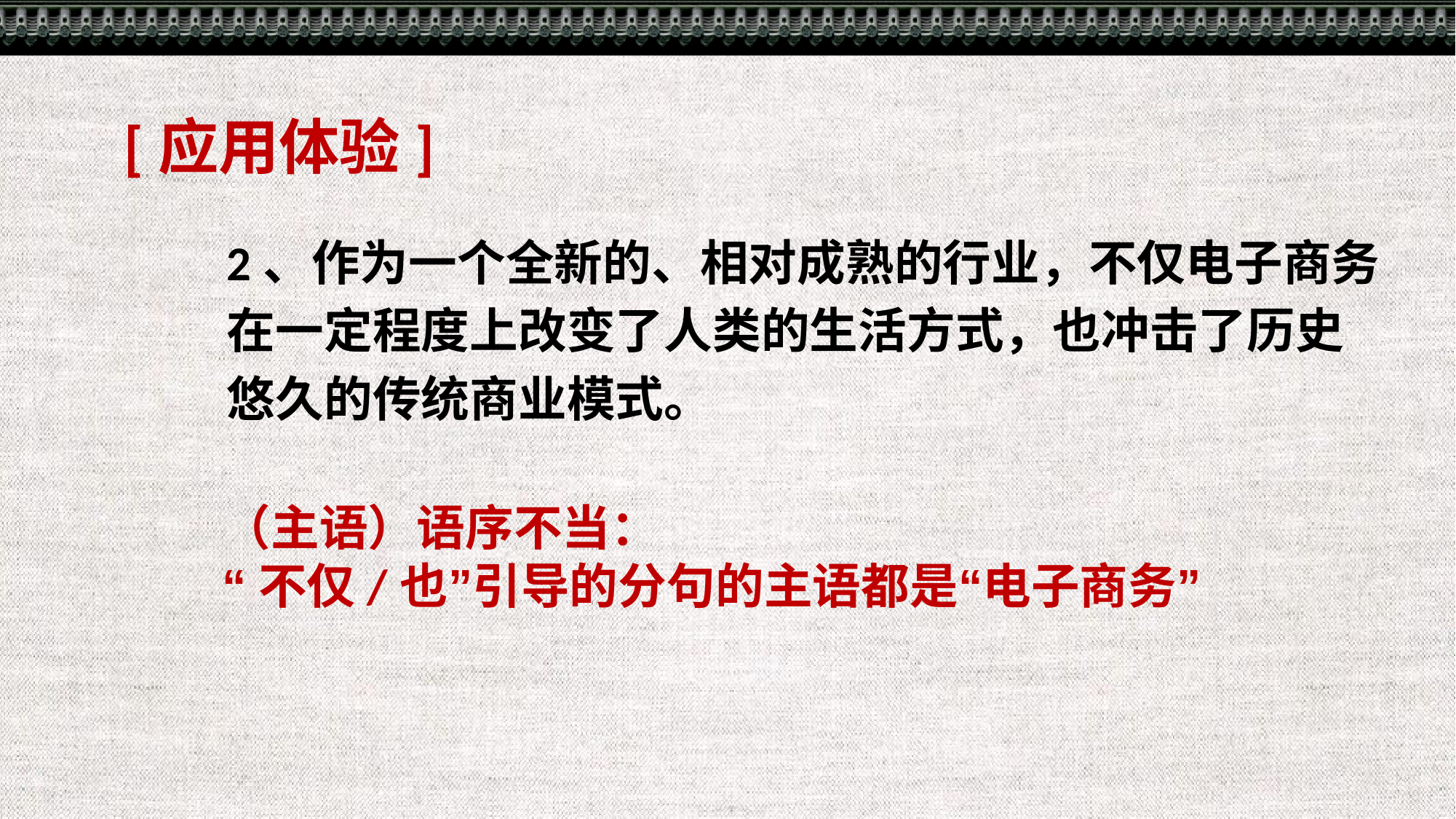

[应用体验]
2、作为一个全新的、相对成熟的行业，不仅电子商务在一定程度上改变了人类的生活方式，也冲击了历史悠久的传统商业模式。
（主语）语序不当：
“不仅/也”引导的分句的主语都是“电子商务”